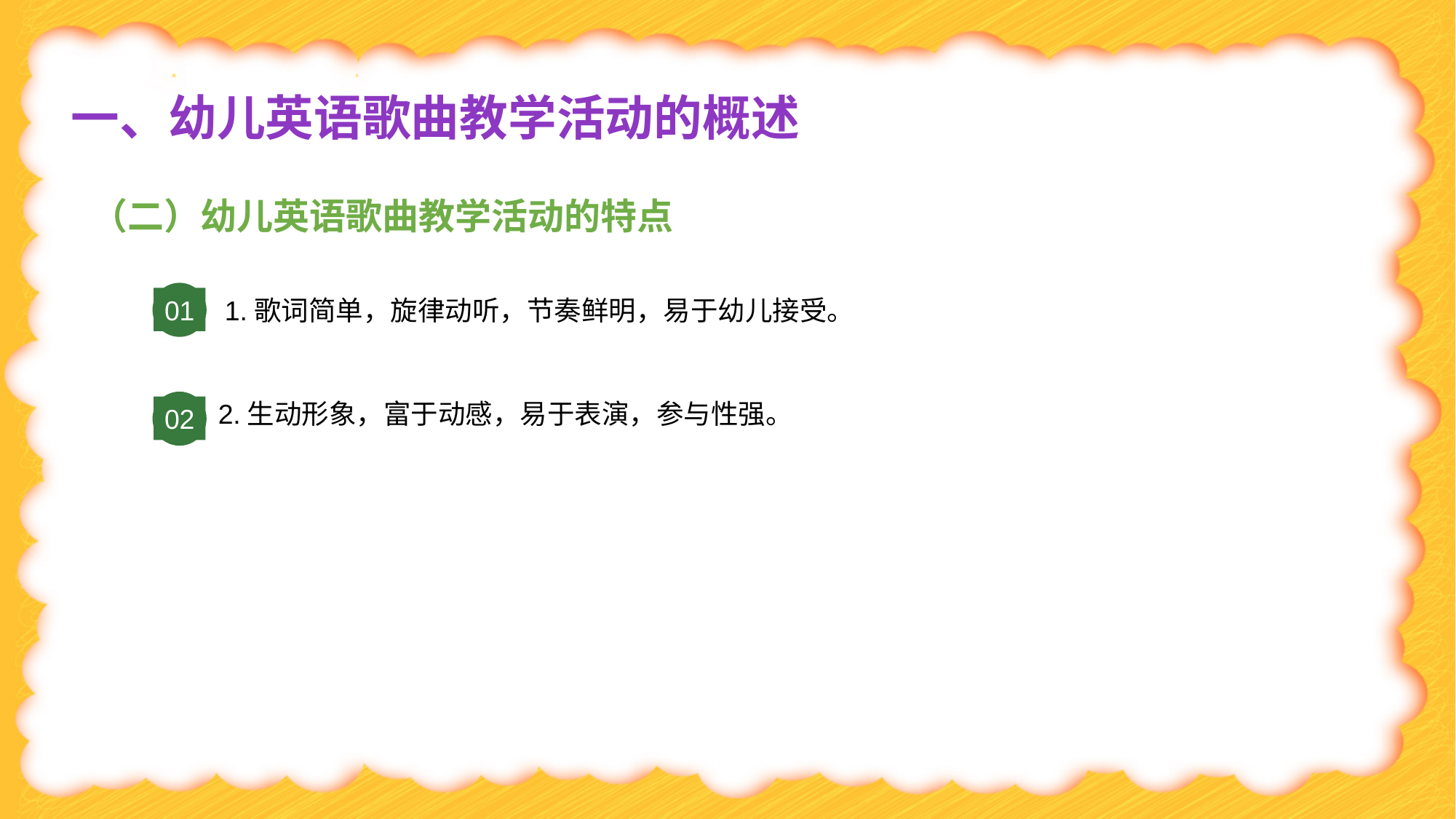

一、幼儿英语歌曲教学活动的概述

（二）幼儿英语歌曲教学活动的特点

01
1.歌词简单，旋律动听，节奏鲜明，易于幼儿接受。

02
2.生动形象，富于动感，易于表演，参与性强。